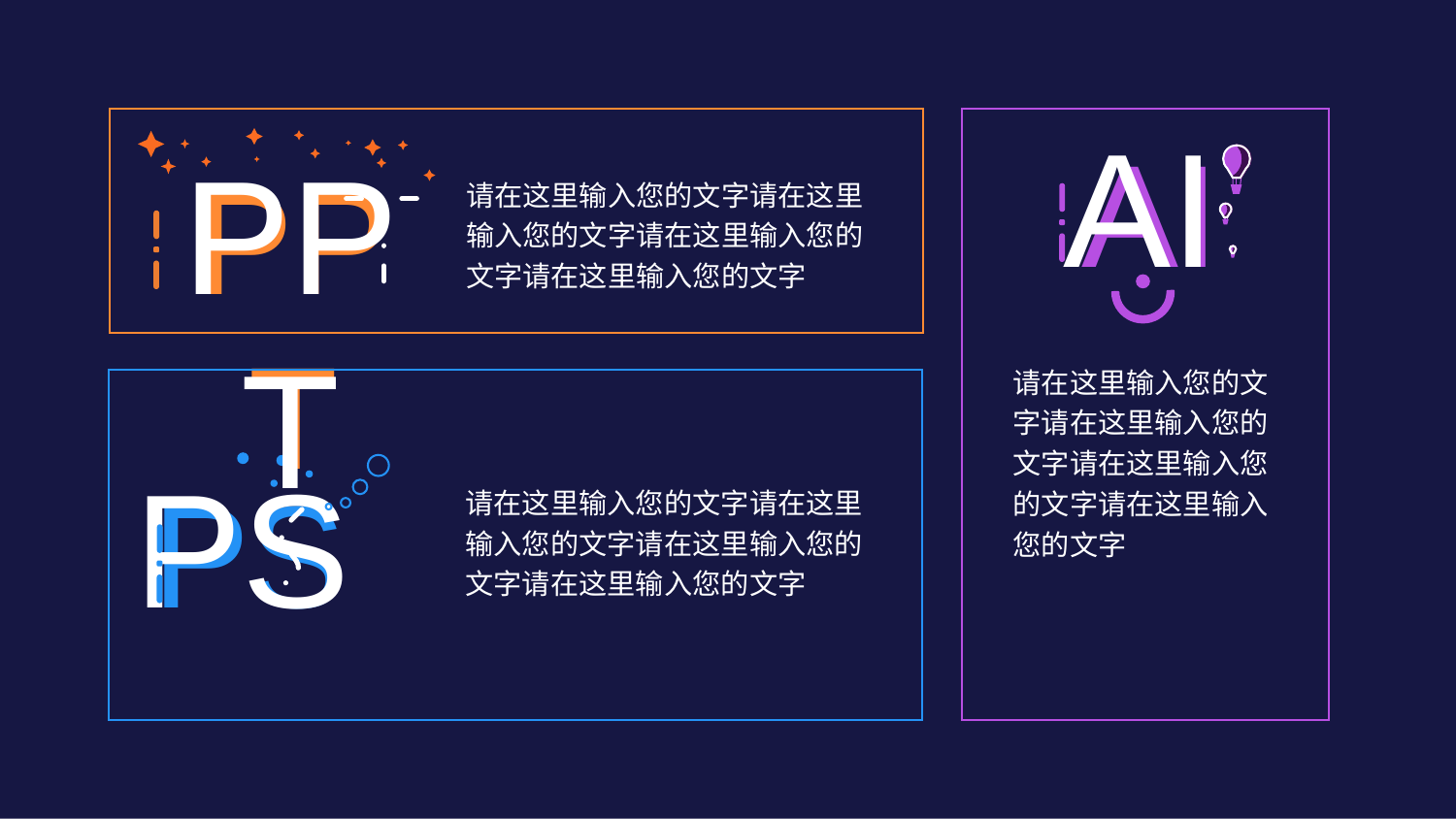

AI
AI

PPT
PPT

请在这里输入您的文字请在这里输入您的文字请在这里输入您的文字请在这里输入您的文字
请在这里输入您的文字请在这里输入您的文字请在这里输入您的文字请在这里输入您的文字

PS
PS

请在这里输入您的文字请在这里输入您的文字请在这里输入您的文字请在这里输入您的文字